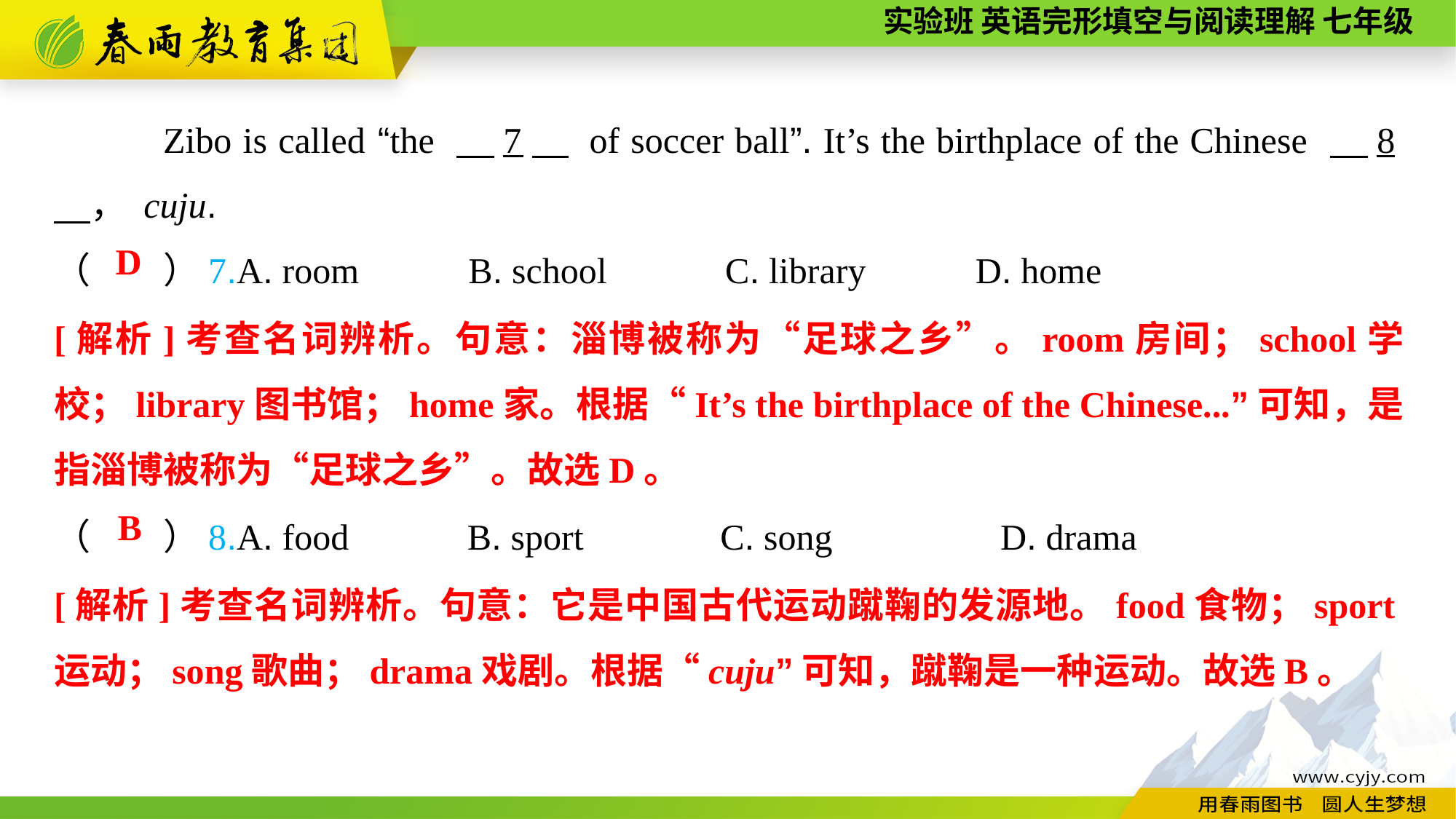

Zibo is called “the 　7　 of soccer ball”. It’s the birthplace of the Chinese 　8　， cuju.
（　　）7.A. room            B. school             C. library            D. home
D
[解析]考查名词辨析。句意：淄博被称为“足球之乡”。room房间；school学校；library图书馆；home家。根据“It’s the birthplace of the Chinese...”可知，是指淄博被称为“足球之乡”。故选D。
（　　）8.A. food             B. sport               C. song	        D. drama
B
[解析]考查名词辨析。句意：它是中国古代运动蹴鞠的发源地。food食物；sport运动；song歌曲；drama戏剧。根据“cuju”可知，蹴鞠是一种运动。故选B。